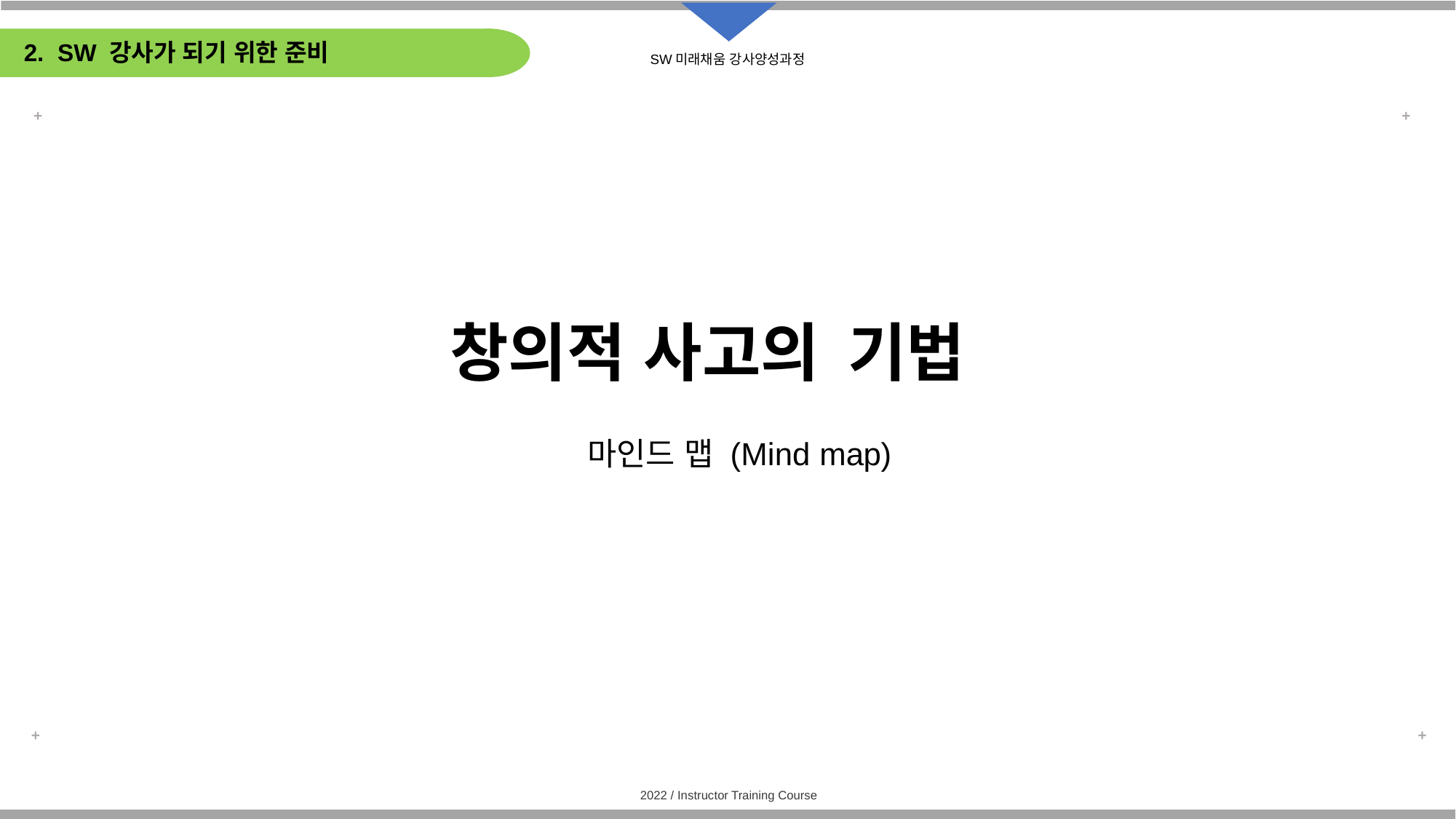

# 2.  SW 강사가 되기 위한 준비
창의적 사고의 기법
마인드 맵 (Mind map)